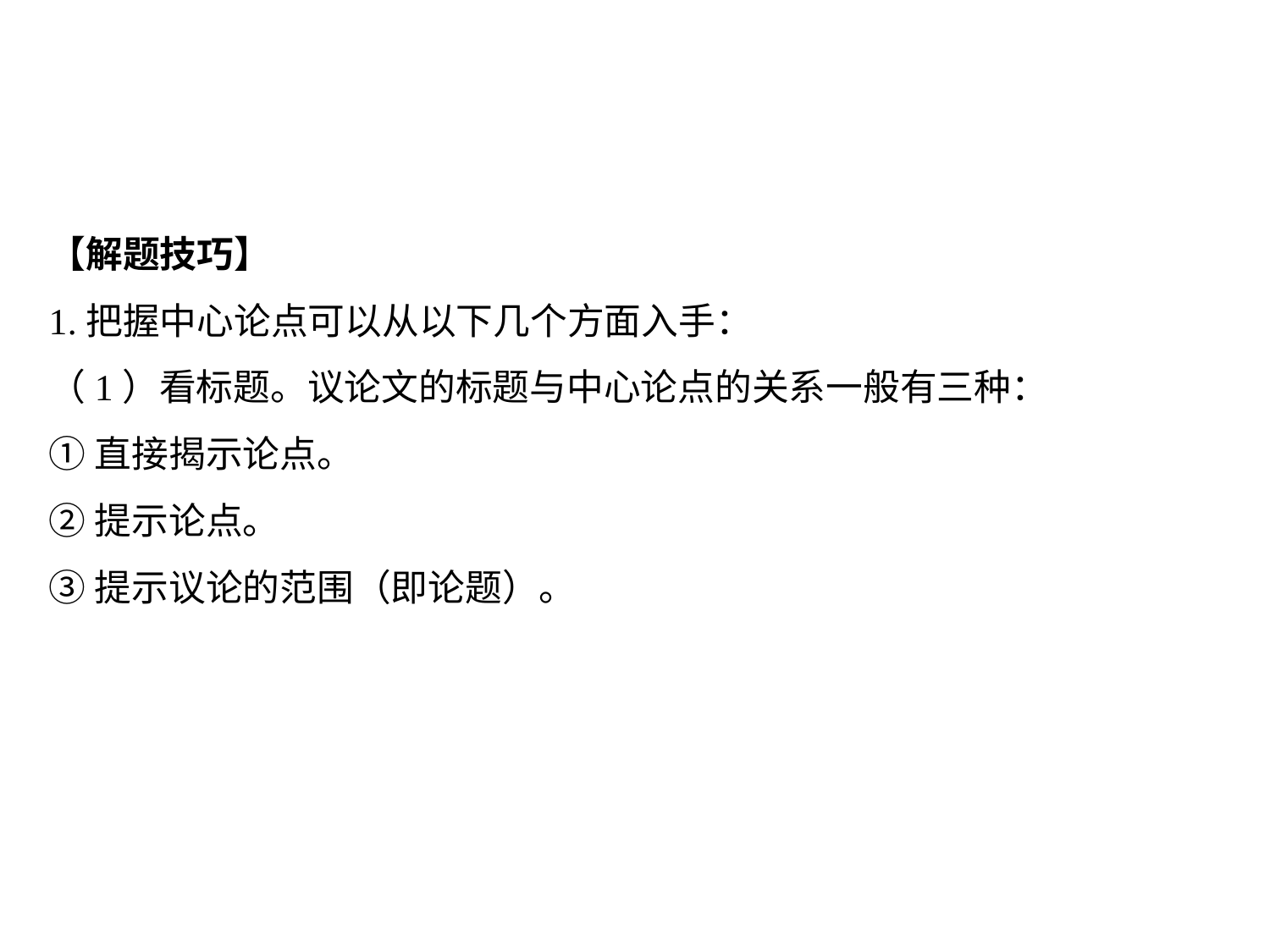

【解题技巧】
1.把握中心论点可以从以下几个方面入手：
（1）看标题。议论文的标题与中心论点的关系一般有三种：
①直接揭示论点。
②提示论点。
③提示议论的范围（即论题）。